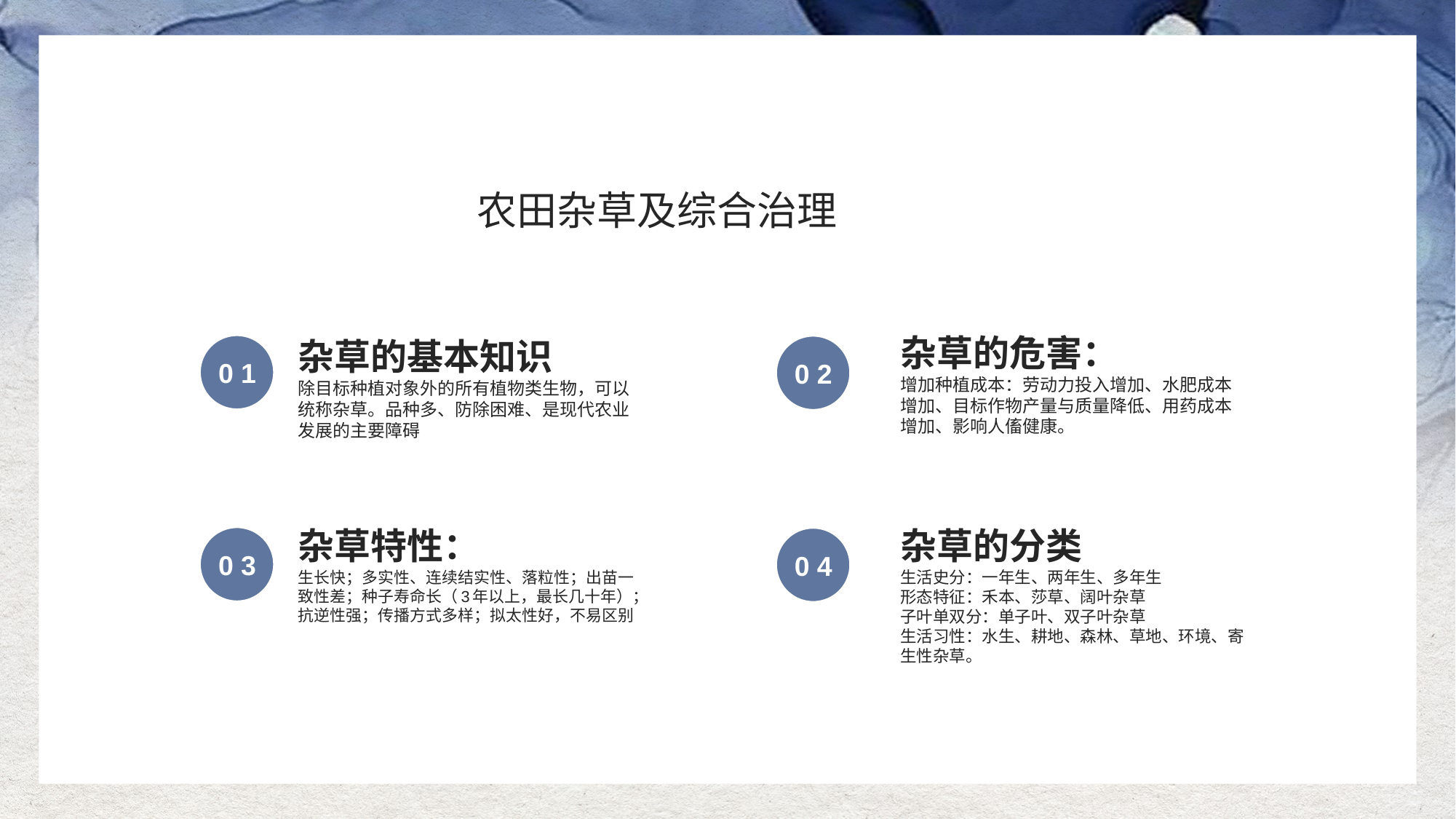

农田杂草及综合治理
杂草的危害：
杂草的基本知识

0 1
0 2
增加种植成本：劳动力投入增加、水肥成本增加、目标作物产量与质量降低、用药成本增加、影响人傗健康。
除目标种植对象外的所有植物类生物，可以统称杂草。品种多、防除困难、是现代农业发展的主要障碍
杂草的分类
杂草特性：

0 3
0 4
生长快；多实性、连续结实性、落粒性；出苗一致性差；种子寿命长（3年以上，最长几十年）；抗逆性强；传播方式多样；拟太性好，不易区别
生活史分：一年生、两年生、多年生
形态特征：禾本、莎草、阔叶杂草
子叶单双分：单子叶、双子叶杂草
生活习性：水生、耕地、森林、草地、环境、寄生性杂草。